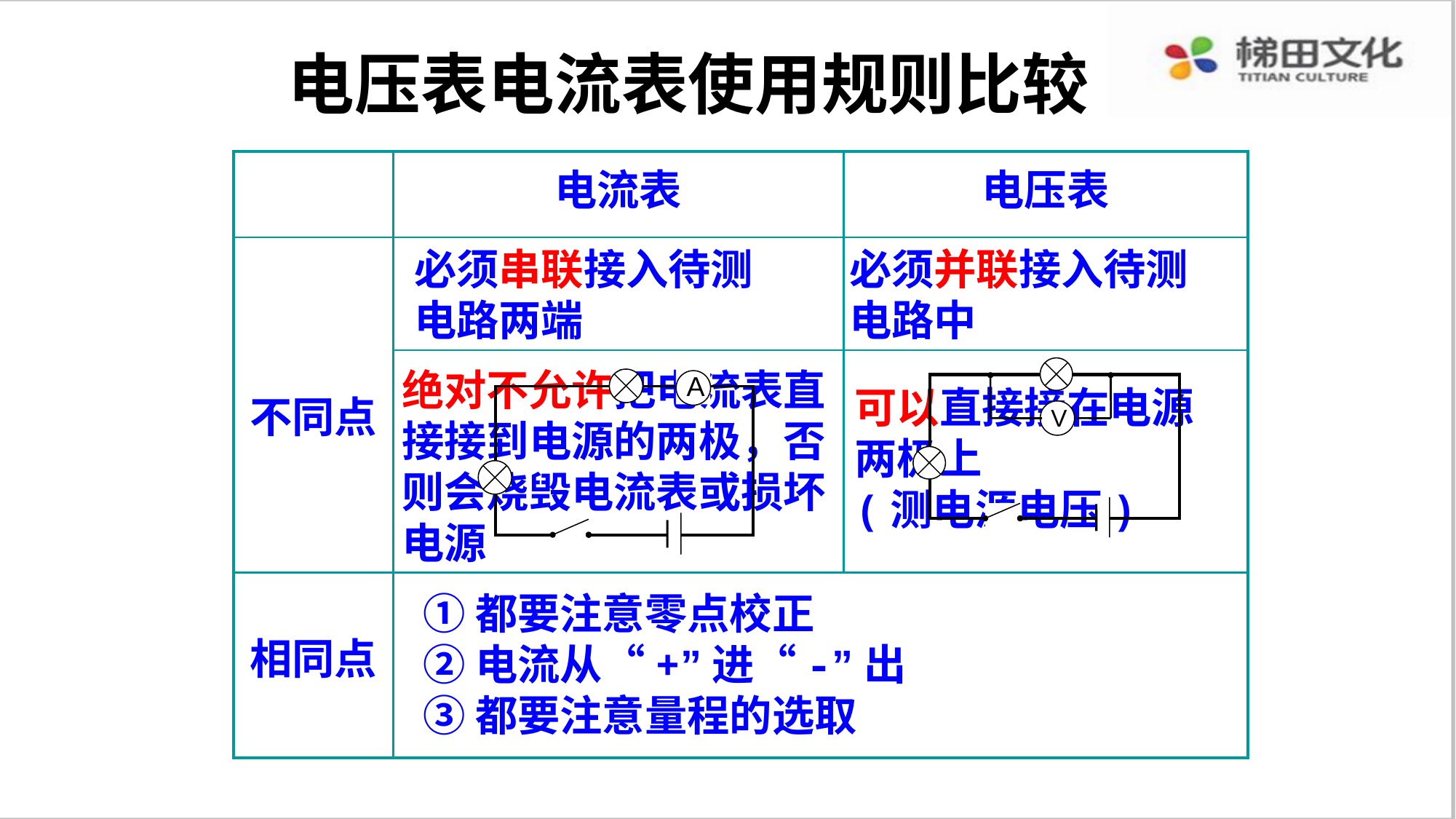

电压表电流表使用规则比较
|  | 电流表 | 电压表 |
| --- | --- | --- |
| 不同点 |  |  |
|  |  |  |
| 相同点 |  |  |
必须串联接入待测电路两端
必须并联接入待测电路中
绝对不允许把电流表直接接到电源的两极，否则会烧毁电流表或损坏电源

A

可以直接接在电源两极上
(测电源电压)

V

①都要注意零点校正
②电流从“+”进“-”出
③都要注意量程的选取